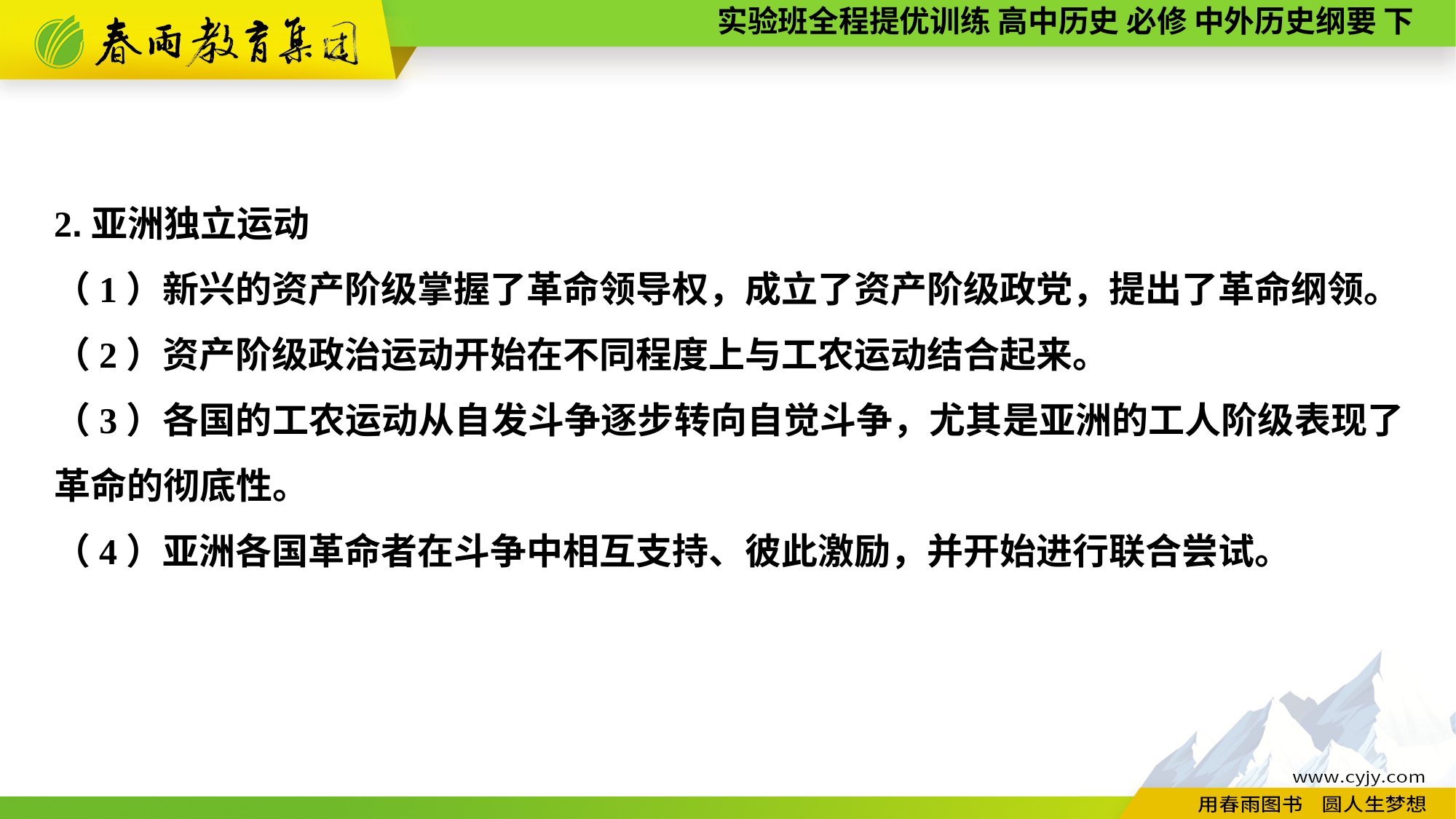

2.亚洲独立运动
（1）新兴的资产阶级掌握了革命领导权，成立了资产阶级政党，提出了革命纲领。
（2）资产阶级政治运动开始在不同程度上与工农运动结合起来。
（3）各国的工农运动从自发斗争逐步转向自觉斗争，尤其是亚洲的工人阶级表现了革命的彻底性。
（4）亚洲各国革命者在斗争中相互支持、彼此激励，并开始进行联合尝试。